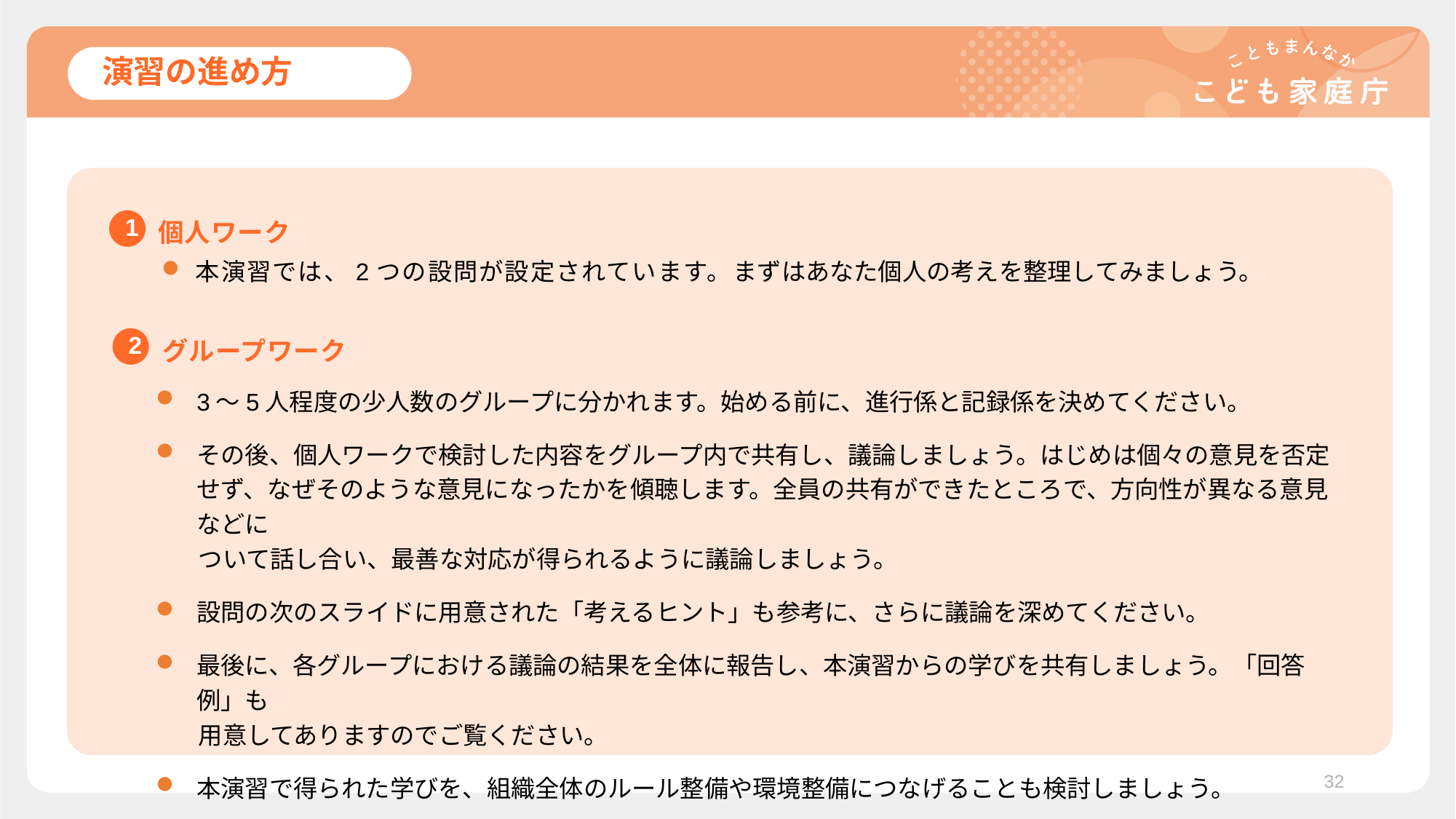

# 演習の進め方

1
個人ワーク
本演習では、2つの設問が設定されています。まずはあなた個人の考えを整理してみましょう。
2
グループワーク
3～5人程度の少人数のグループに分かれます。始める前に、進行係と記録係を決めてください。
その後、個人ワークで検討した内容をグループ内で共有し、議論しましょう。はじめは個々の意見を否定せず、なぜそのような意見になったかを傾聴します。全員の共有ができたところで、方向性が異なる意見などに
ついて話し合い、最善な対応が得られるように議論しましょう。
設問の次のスライドに用意された「考えるヒント」も参考に、さらに議論を深めてください。
最後に、各グループにおける議論の結果を全体に報告し、本演習からの学びを共有しましょう。「回答例」も
用意してありますのでご覧ください。
本演習で得られた学びを、組織全体のルール整備や環境整備につなげることも検討しましょう。
32